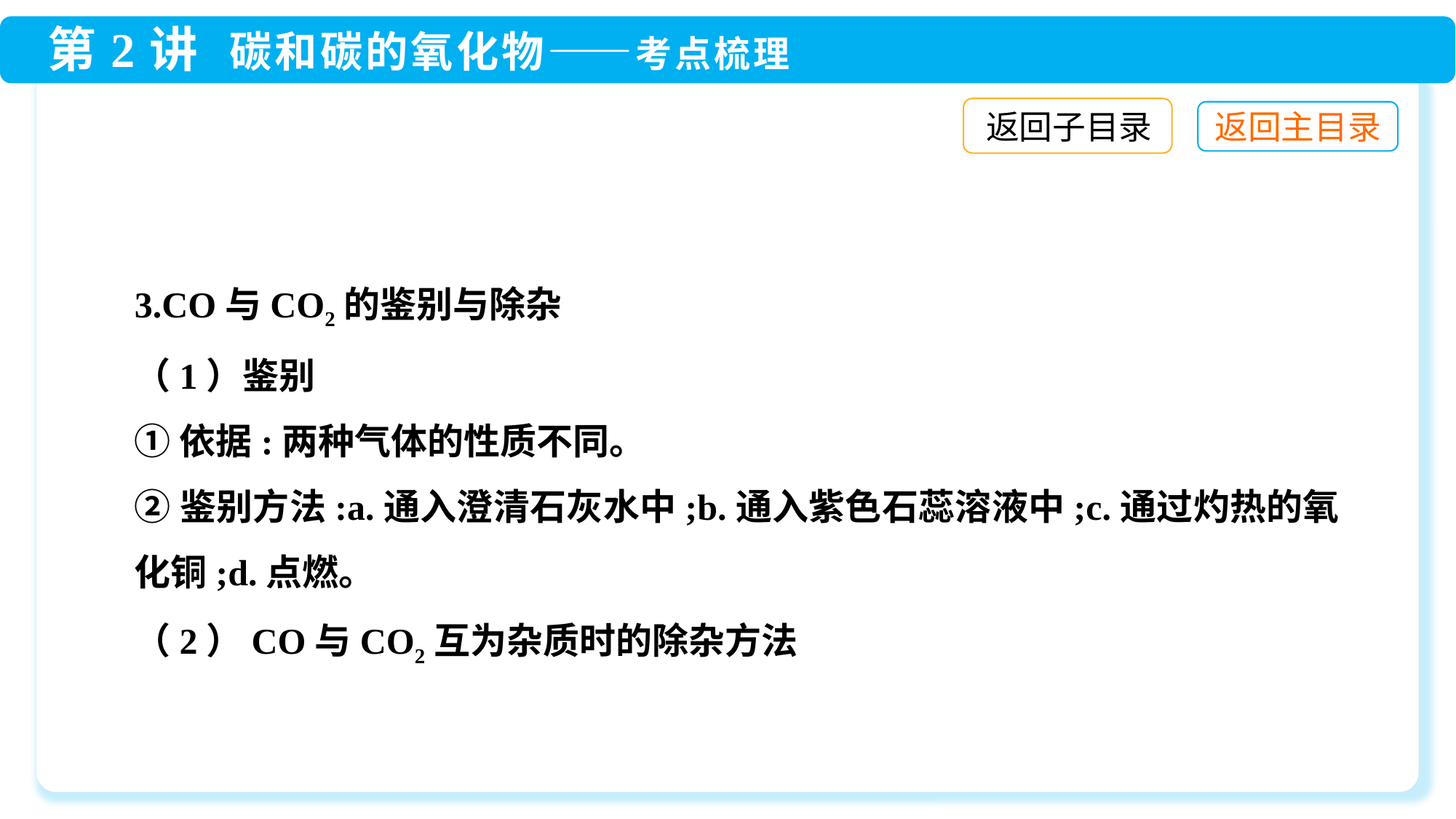

返回子目录
3.CO与CO2的鉴别与除杂
（1）鉴别
①依据:两种气体的性质不同。
②鉴别方法:a.通入澄清石灰水中;b.通入紫色石蕊溶液中;c.通过灼热的氧化铜;d.点燃。
（2）CO与CO2互为杂质时的除杂方法